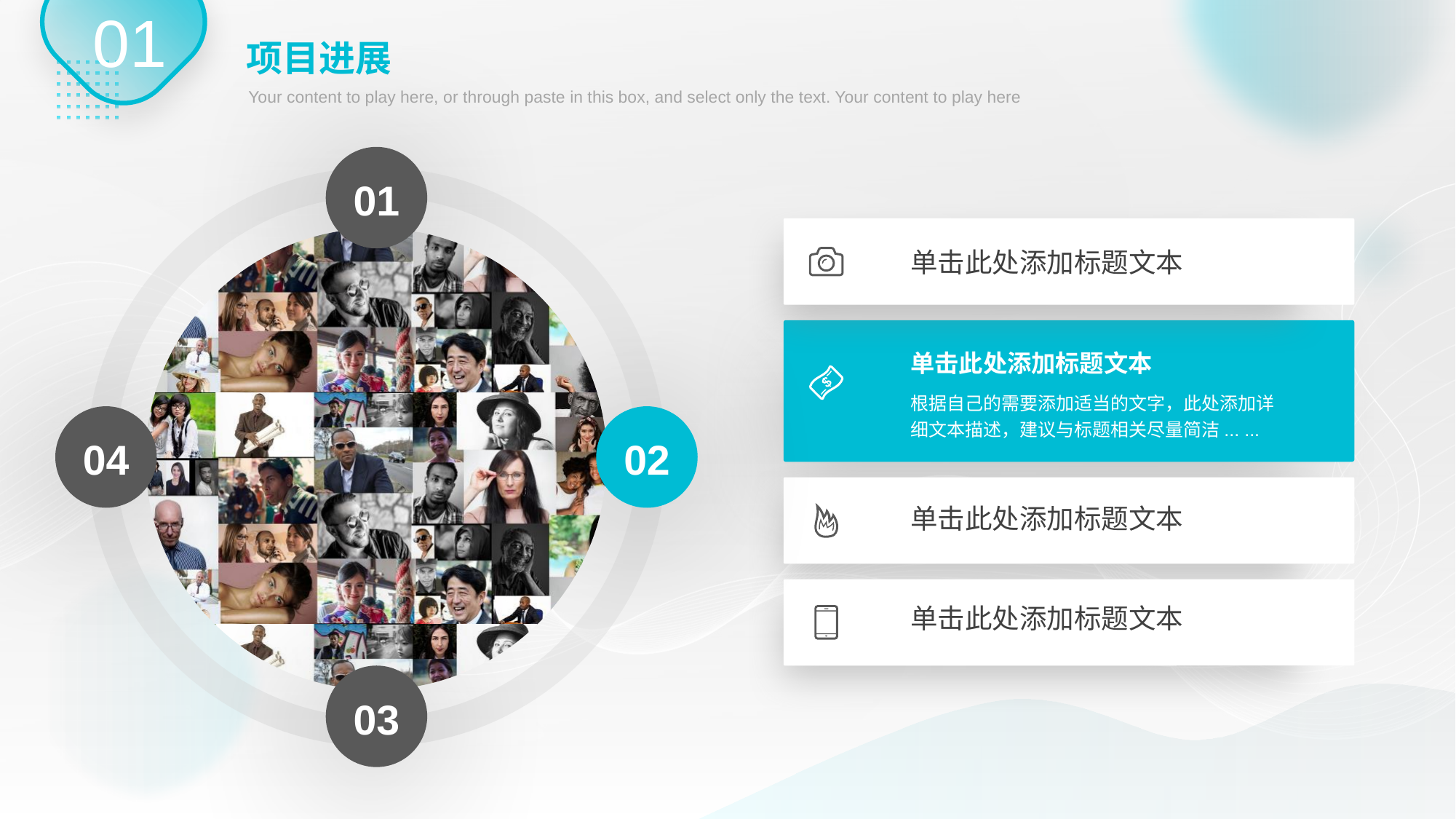

01
项目进展
Your content to play here, or through paste in this box, and select only the text. Your content to play here

01

单击此处添加标题文本

单击此处添加标题文本

根据自己的需要添加适当的文字，此处添加详细文本描述，建议与标题相关尽量简洁... ...

04

02

单击此处添加标题文本

单击此处添加标题文本

03